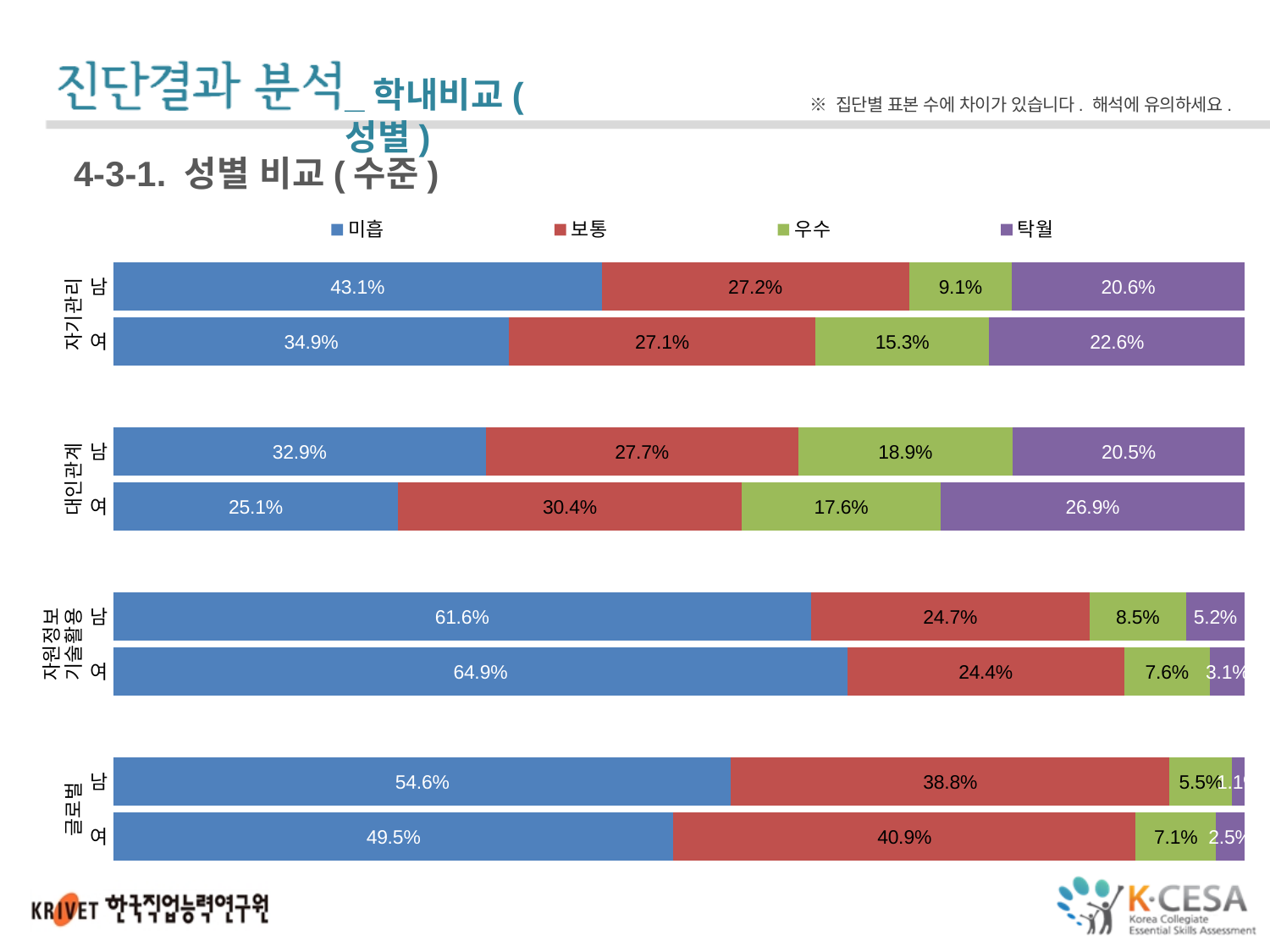

_학내비교(성별)
※ 집단별 표본 수에 차이가 있습니다. 해석에 유의하세요.
4-3-1. 성별 비교(수준)

### Chart

| Category | 미흡 | 보통 | 우수 | 탁월 |
|---|---|---|---|---|
| 남 | 0.43131868131868134 | 0.27197802197802196 | 0.09065934065934066 | 0.20604395604395603 |
| 여 | 0.3492462311557789 | 0.271356783919598 | 0.15326633165829145 | 0.22613065326633167 |
|  | None | None | None | None |
| 남 | 0.3287671232876712 | 0.27671232876712326 | 0.18904109589041096 | 0.2054794520547945 |
| 여 | 0.25125628140703515 | 0.30402010050251255 | 0.17587939698492464 | 0.26884422110552764 |
|  | None | None | None | None |
| 남 | 0.6164383561643836 | 0.2465753424657534 | 0.08493150684931507 | 0.052054794520547946 |
| 여 | 0.648854961832061 | 0.24427480916030533 | 0.07633587786259542 | 0.030534351145038167 |
|  | None | None | None | None |
| 남 | 0.5457063711911357 | 0.3878116343490305 | 0.055401662049861494 | 0.0110803324099723 |
| 여 | 0.4949238578680203 | 0.4086294416243655 | 0.07106598984771574 | 0.025380710659898477 |